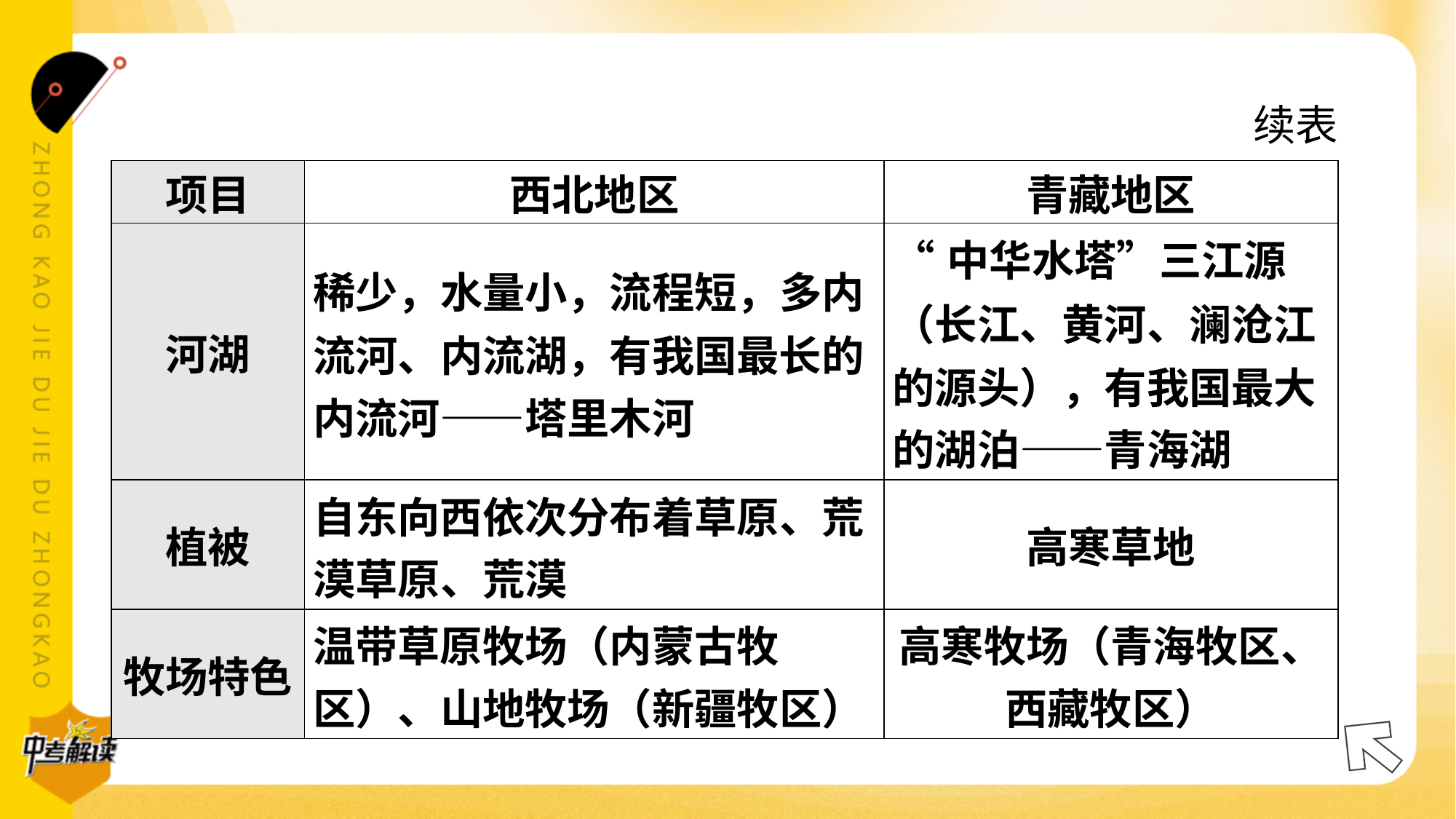

续表
| 项目 | 西北地区 | 青藏地区 |
| --- | --- | --- |
| 河湖 | 稀少，水量小，流程短，多内 流河、内流湖，有我国最长的 内流河——塔里木河 | “中华水塔”三江源 （长江、黄河、澜沧江 的源头），有我国最大 的湖泊——青海湖 |
| 植被 | 自东向西依次分布着草原、荒 漠草原、荒漠 | 高寒草地 |
| 牧场特色 | 温带草原牧场（内蒙古牧 区）、山地牧场（新疆牧区） | 高寒牧场（青海牧区、 西藏牧区） |